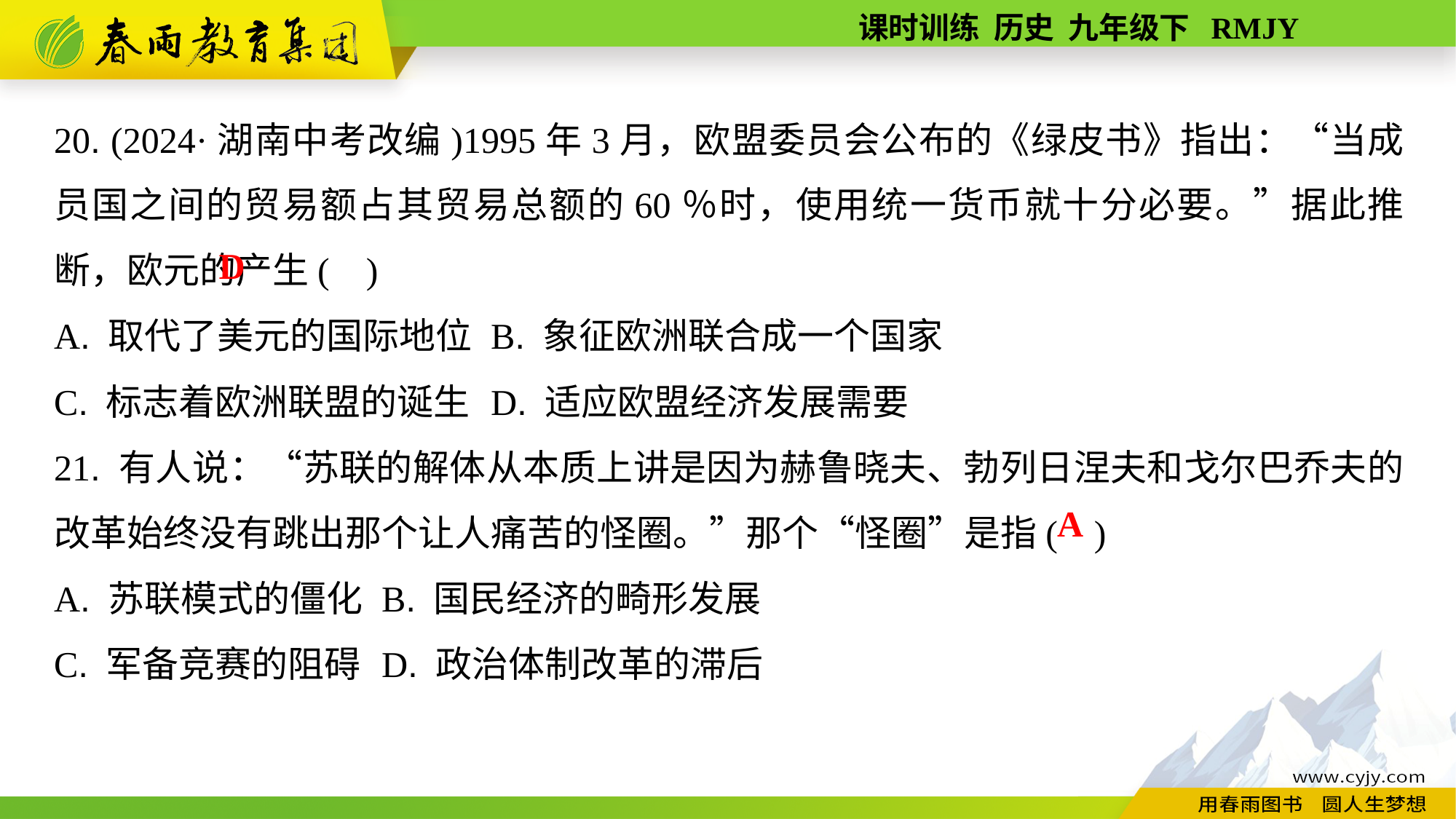

20. (2024·湖南中考改编)1995年3月，欧盟委员会公布的《绿皮书》指出：“当成员国之间的贸易额占其贸易总额的60％时，使用统一货币就十分必要。”据此推断，欧元的产生(    )
A. 取代了美元的国际地位	B. 象征欧洲联合成一个国家
C. 标志着欧洲联盟的诞生	D. 适应欧盟经济发展需要
21. 有人说：“苏联的解体从本质上讲是因为赫鲁晓夫、勃列日涅夫和戈尔巴乔夫的改革始终没有跳出那个让人痛苦的怪圈。”那个“怪圈”是指(    )
A. 苏联模式的僵化	B. 国民经济的畸形发展
C. 军备竞赛的阻碍	D. 政治体制改革的滞后
D
A